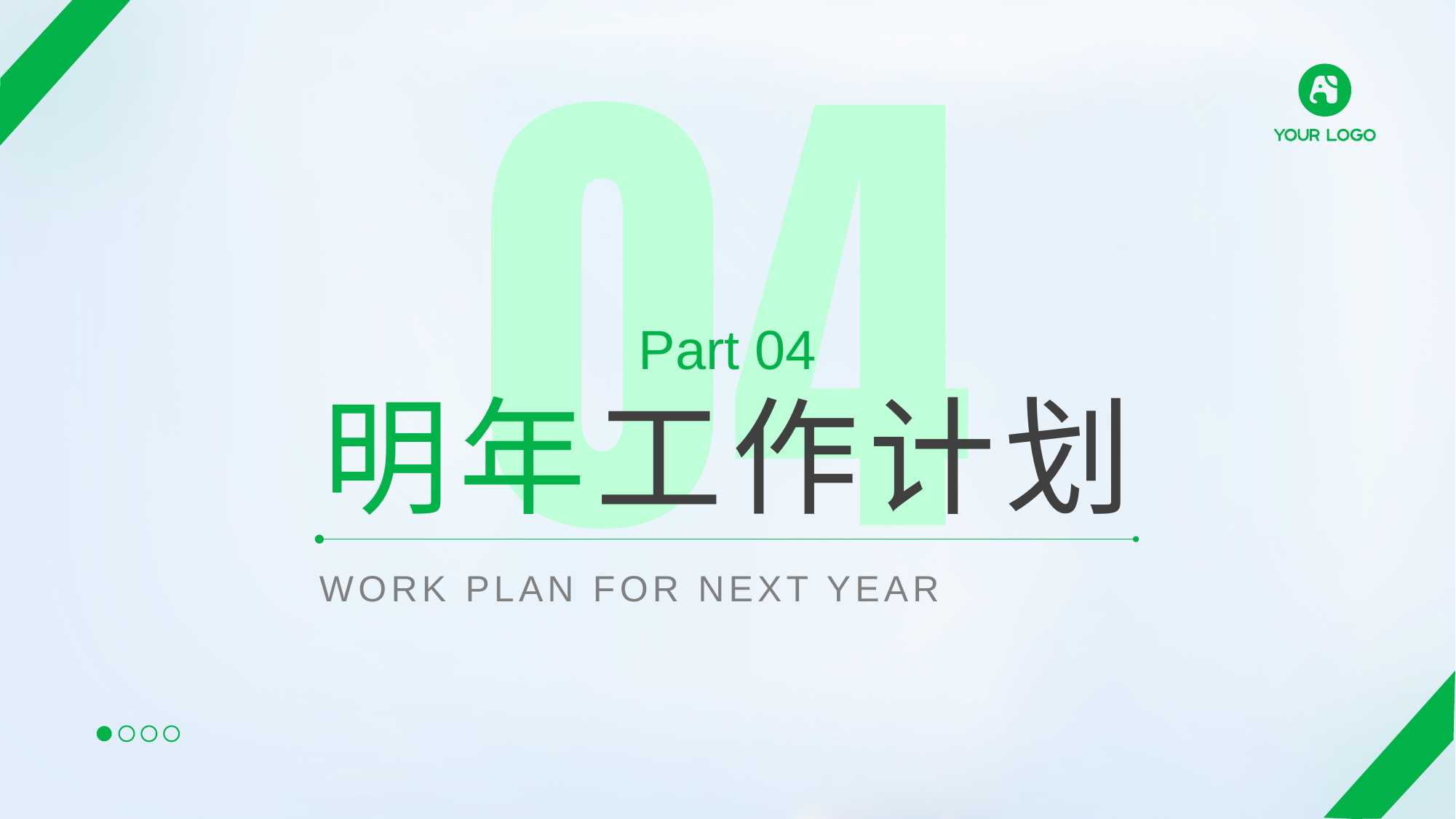

04

Part 04
明年工作计划
WORK PLAN FOR NEXT YEAR